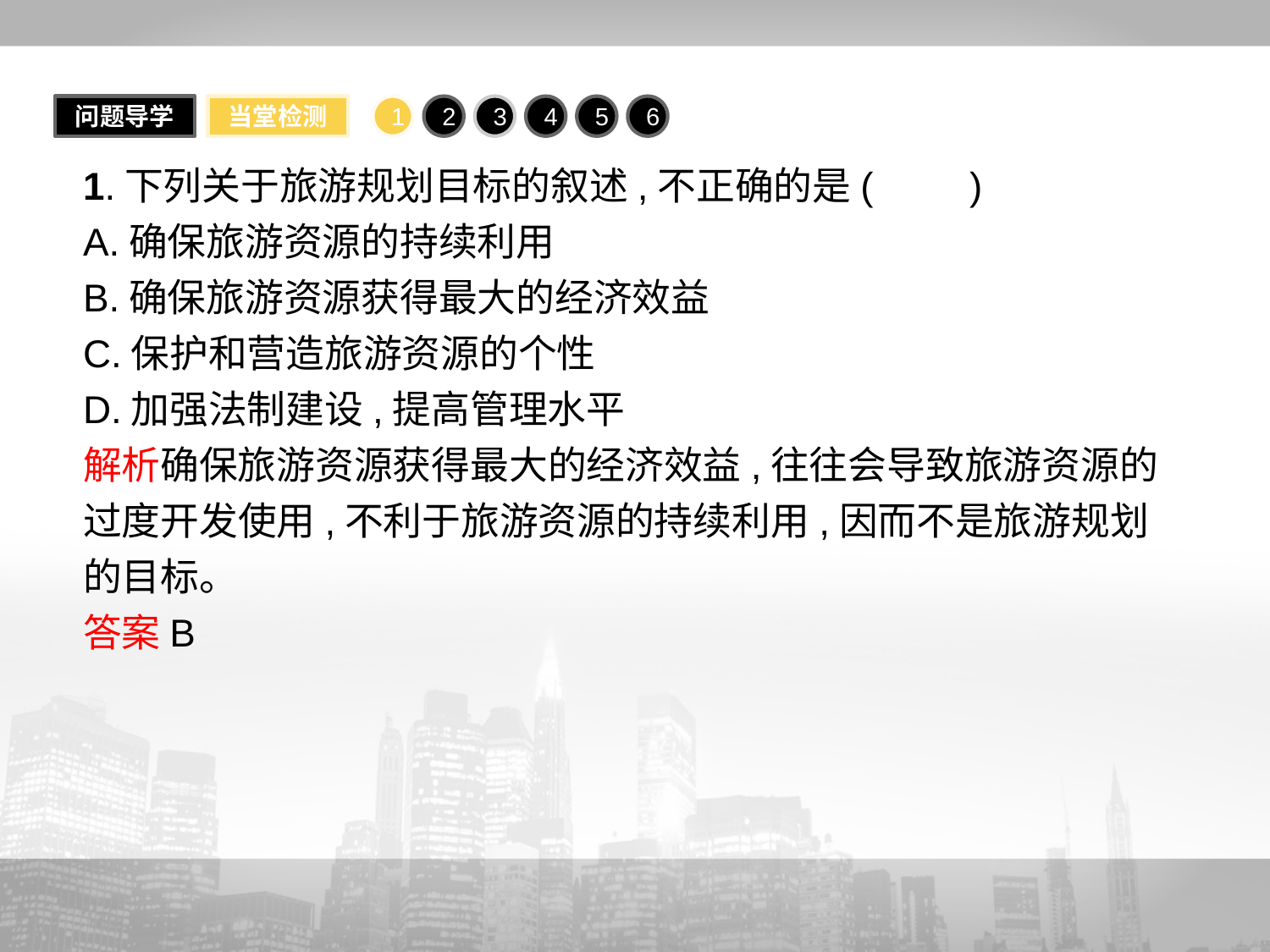

问题导学
当堂检测
1
2
3
4
5
6
1.下列关于旅游规划目标的叙述,不正确的是(　　)
A.确保旅游资源的持续利用
B.确保旅游资源获得最大的经济效益
C.保护和营造旅游资源的个性
D.加强法制建设,提高管理水平
解析确保旅游资源获得最大的经济效益,往往会导致旅游资源的过度开发使用,不利于旅游资源的持续利用,因而不是旅游规划的目标。
答案B